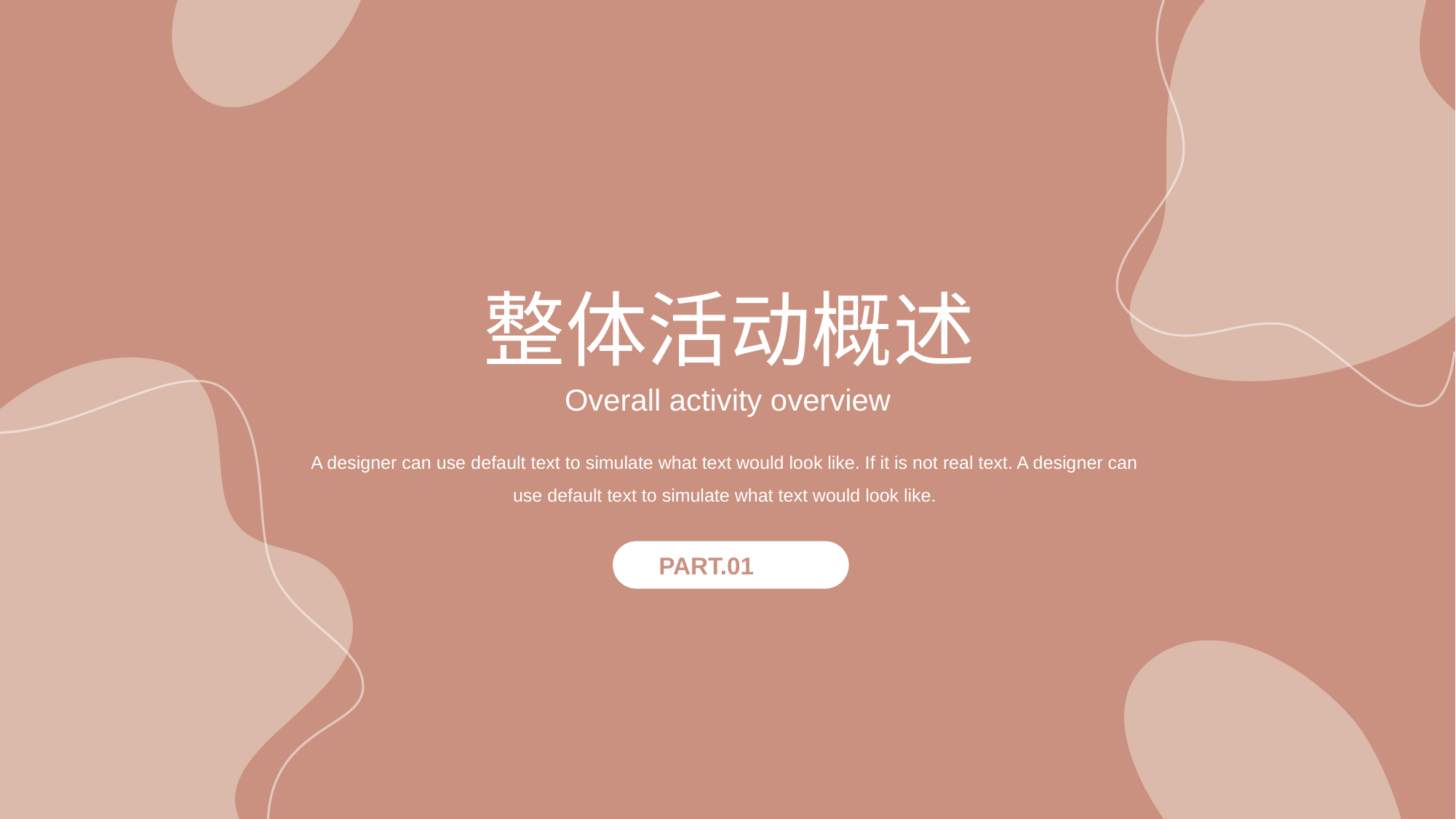

整体活动概述

Overall activity overview
A designer can use default text to simulate what text would look like. If it is not real text. A designer can use default text to simulate what text would look like.

PART.01